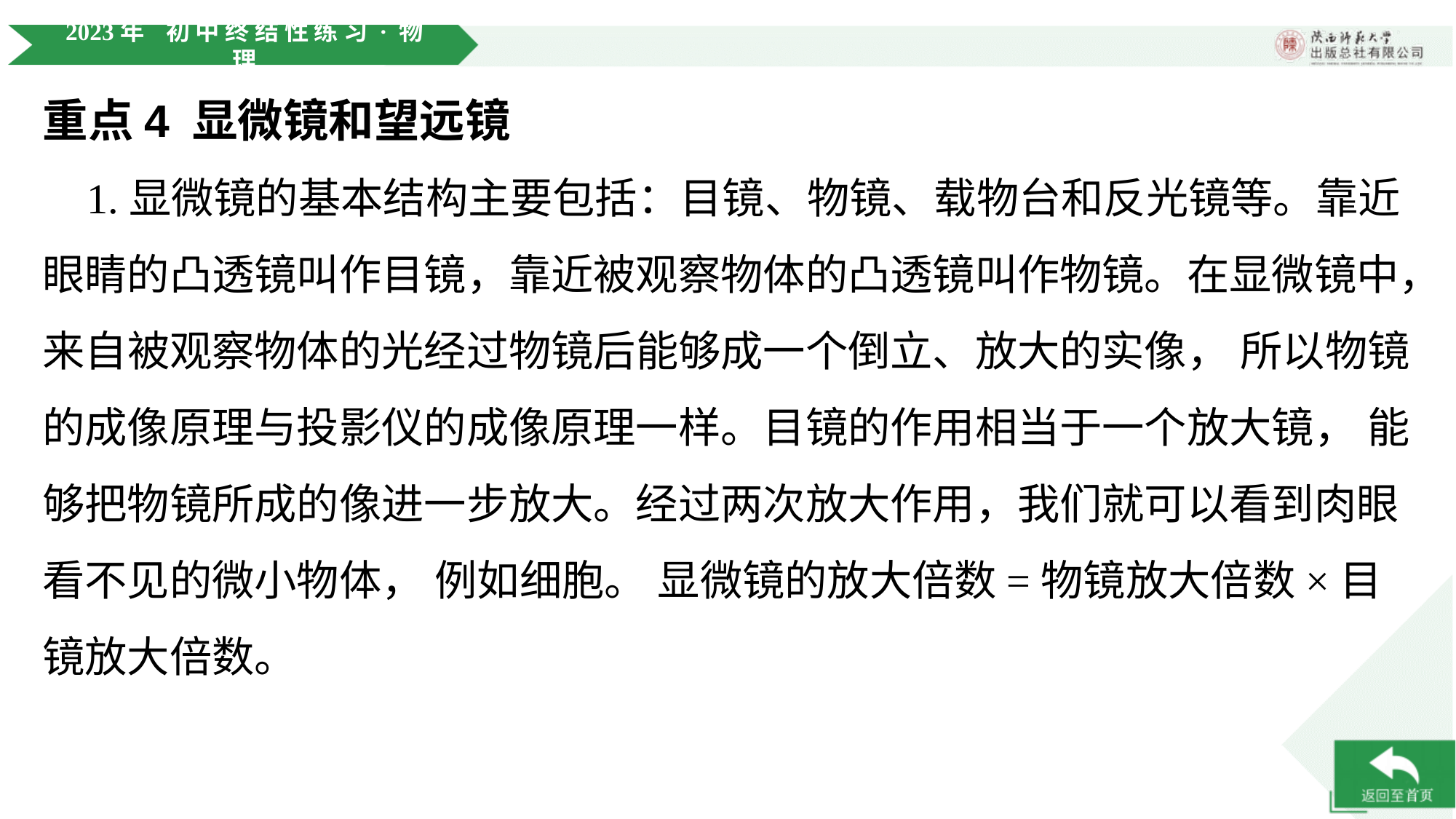

重点4 显微镜和望远镜
    1.显微镜的基本结构主要包括：目镜、物镜、载物台和反光镜等。靠近眼睛的凸透镜叫作目镜，靠近被观察物体的凸透镜叫作物镜。在显微镜中，来自被观察物体的光经过物镜后能够成一个倒立、放大的实像， 所以物镜的成像原理与投影仪的成像原理一样。目镜的作用相当于一个放大镜， 能够把物镜所成的像进一步放大。经过两次放大作用，我们就可以看到肉眼看不见的微小物体， 例如细胞。 显微镜的放大倍数=物镜放大倍数×目镜放大倍数。